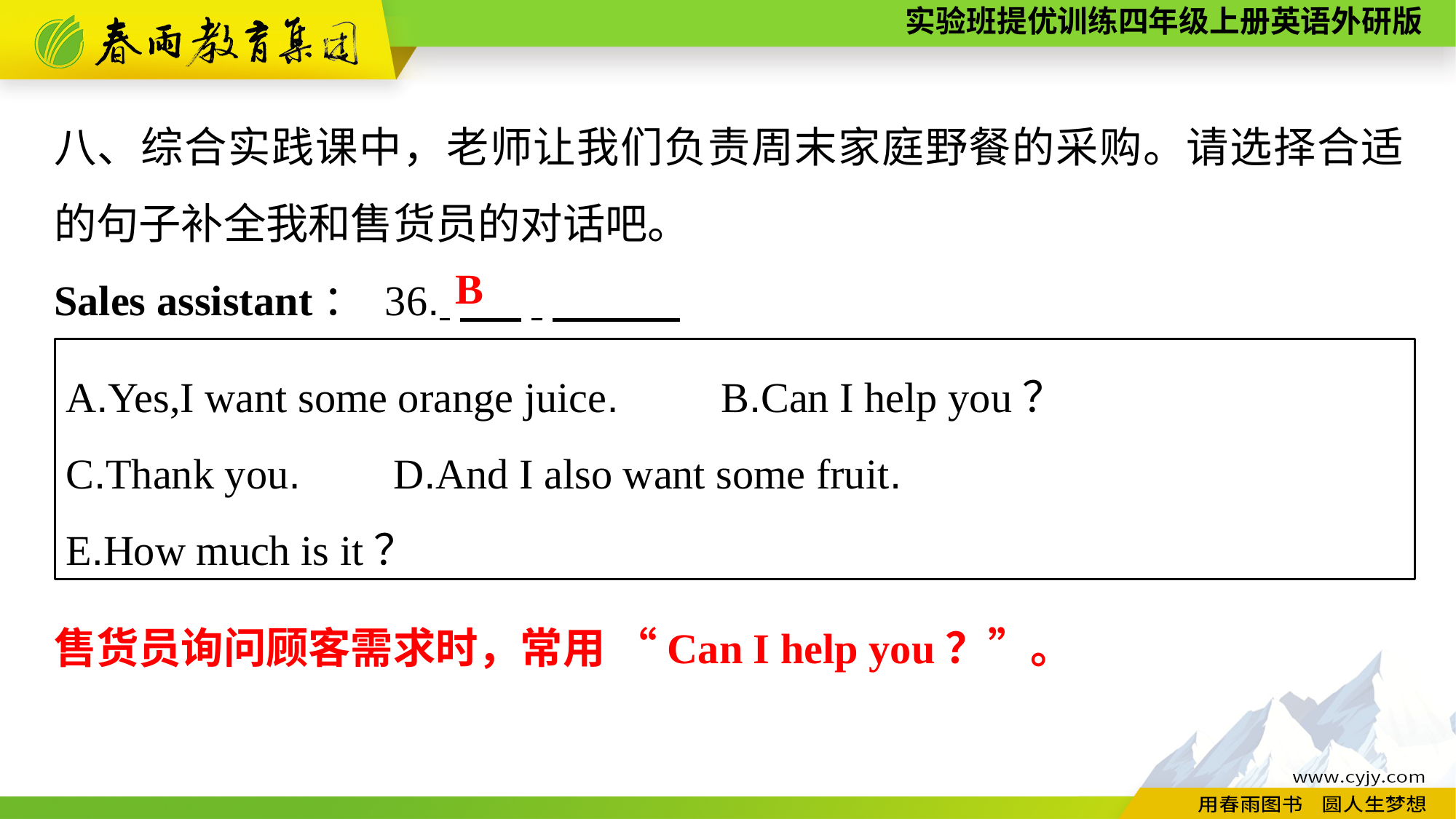

八、综合实践课中，老师让我们负责周末家庭野餐的采购。请选择合适的句子补全我和售货员的对话吧。
Sales assistant： 36. 　  .
B
A.Yes,I want some orange juice.	B.Can I help you？
C.Thank you.	D.And I also want some fruit.
E.How much is it？
售货员询问顾客需求时，常用 “Can I help you？”。